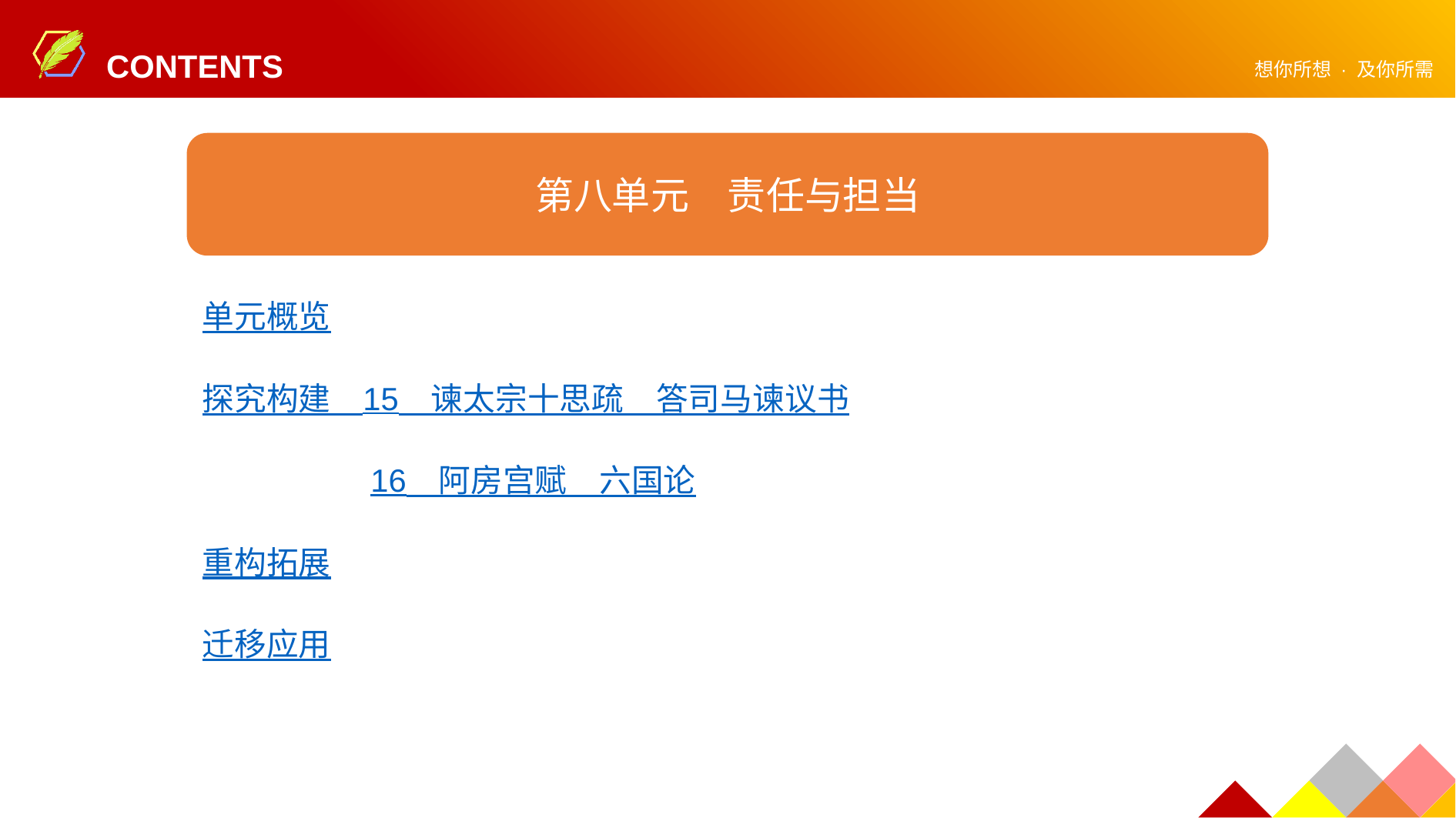

第八单元　责任与担当
单元概览
探究构建　15　谏太宗十思疏　答司马谏议书
　　　　　16　阿房宫赋　六国论
重构拓展
迁移应用